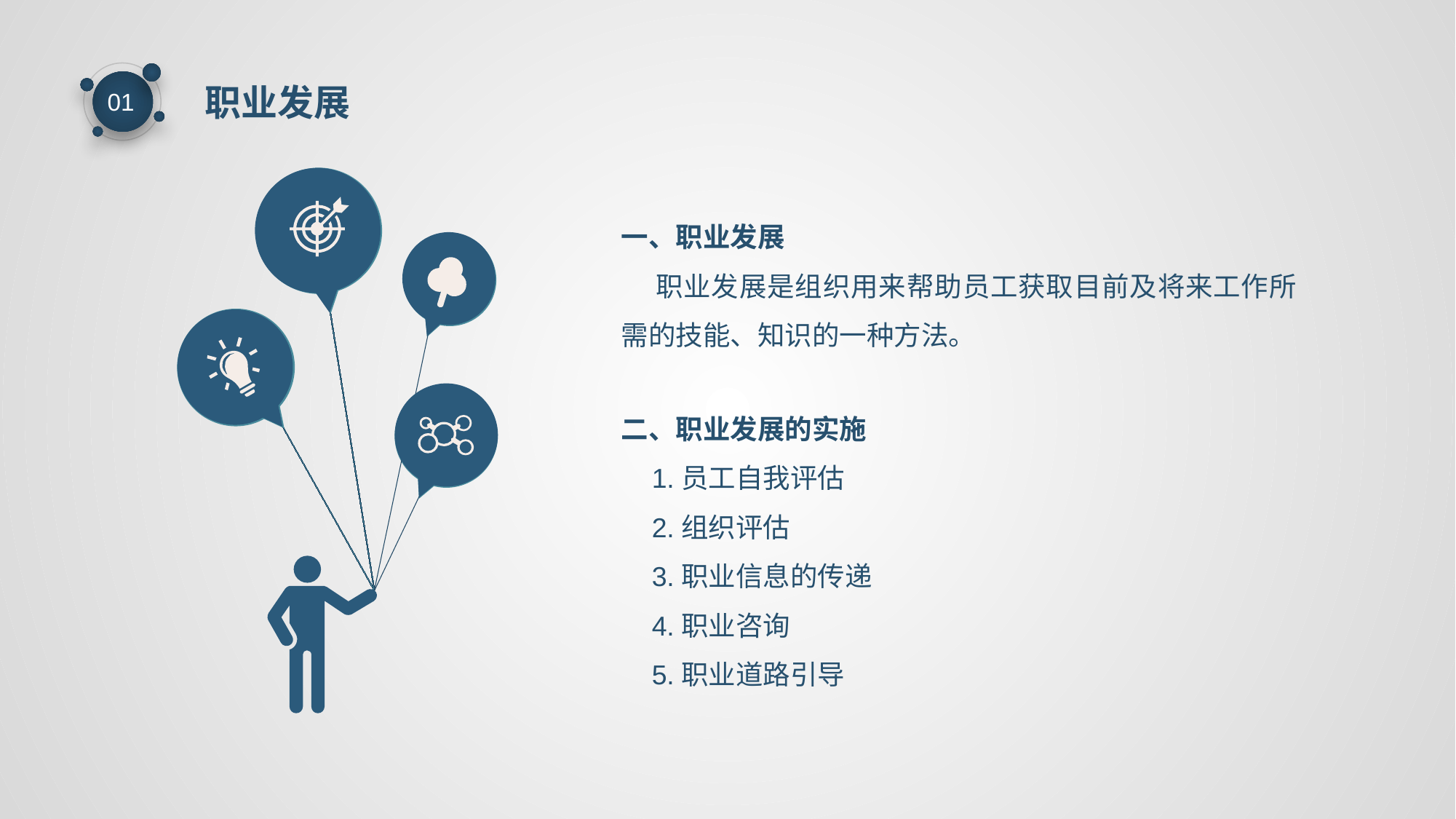

职业发展
01

一、职业发展
    职业发展是组织用来帮助员工获取目前及将来工作所需的技能、知识的一种方法。
二、职业发展的实施
    1.员工自我评估
    2.组织评估
    3.职业信息的传递
    4.职业咨询
    5.职业道路引导